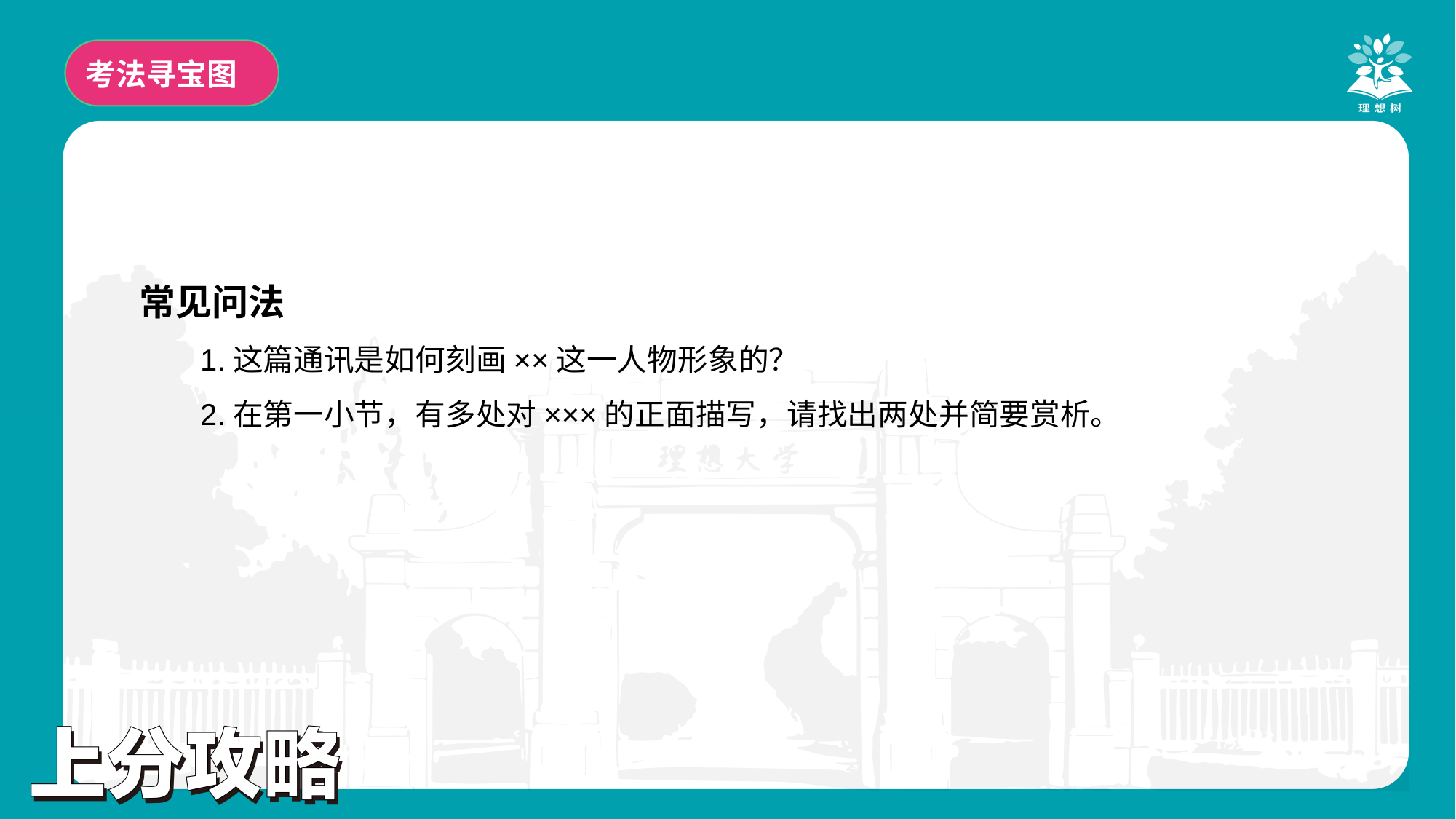

考法寻宝图
常见问法
1.这篇通讯是如何刻画××这一人物形象的？
2.在第一小节，有多处对×××的正面描写，请找出两处并简要赏析。